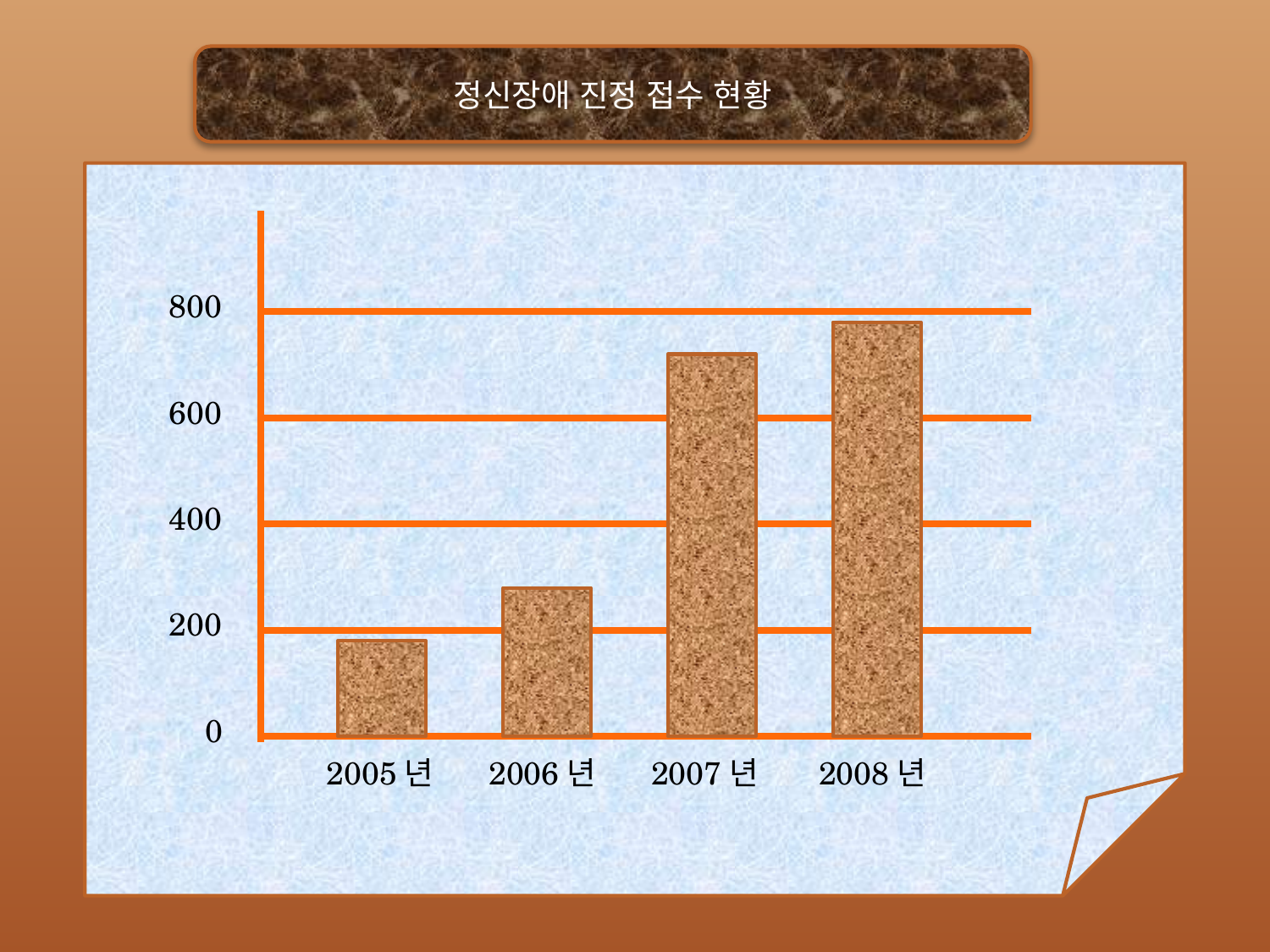

정신장애 진정 접수 현황

800

600
400

200

0
2005년
2006년
2007년
2008년
4